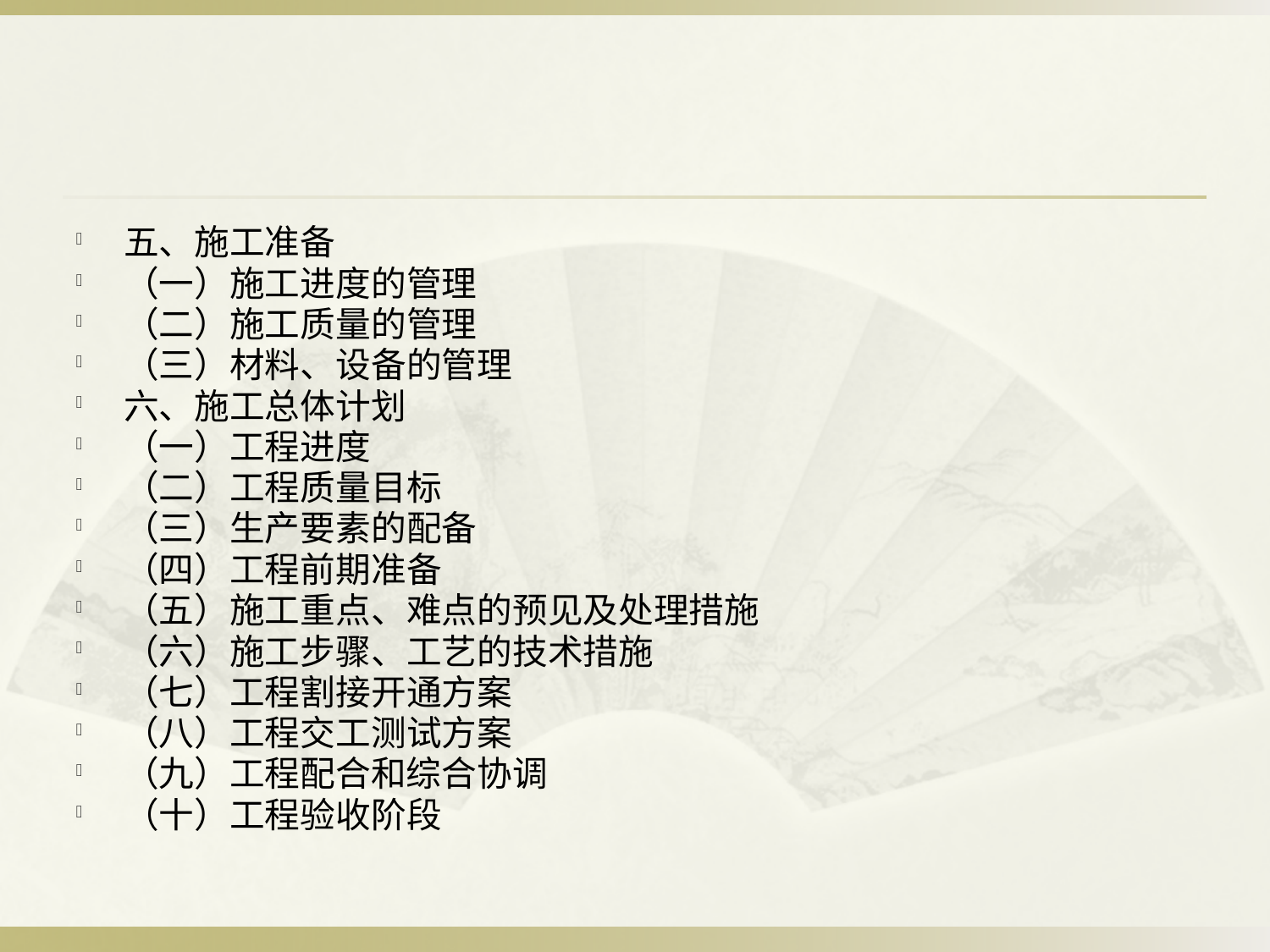

#
五、施工准备
（一）施工进度的管理
（二）施工质量的管理
（三）材料、设备的管理
六、施工总体计划
（一）工程进度
（二）工程质量目标
（三）生产要素的配备
（四）工程前期准备
（五）施工重点、难点的预见及处理措施
（六）施工步骤、工艺的技术措施
（七）工程割接开通方案
（八）工程交工测试方案
（九）工程配合和综合协调
（十）工程验收阶段